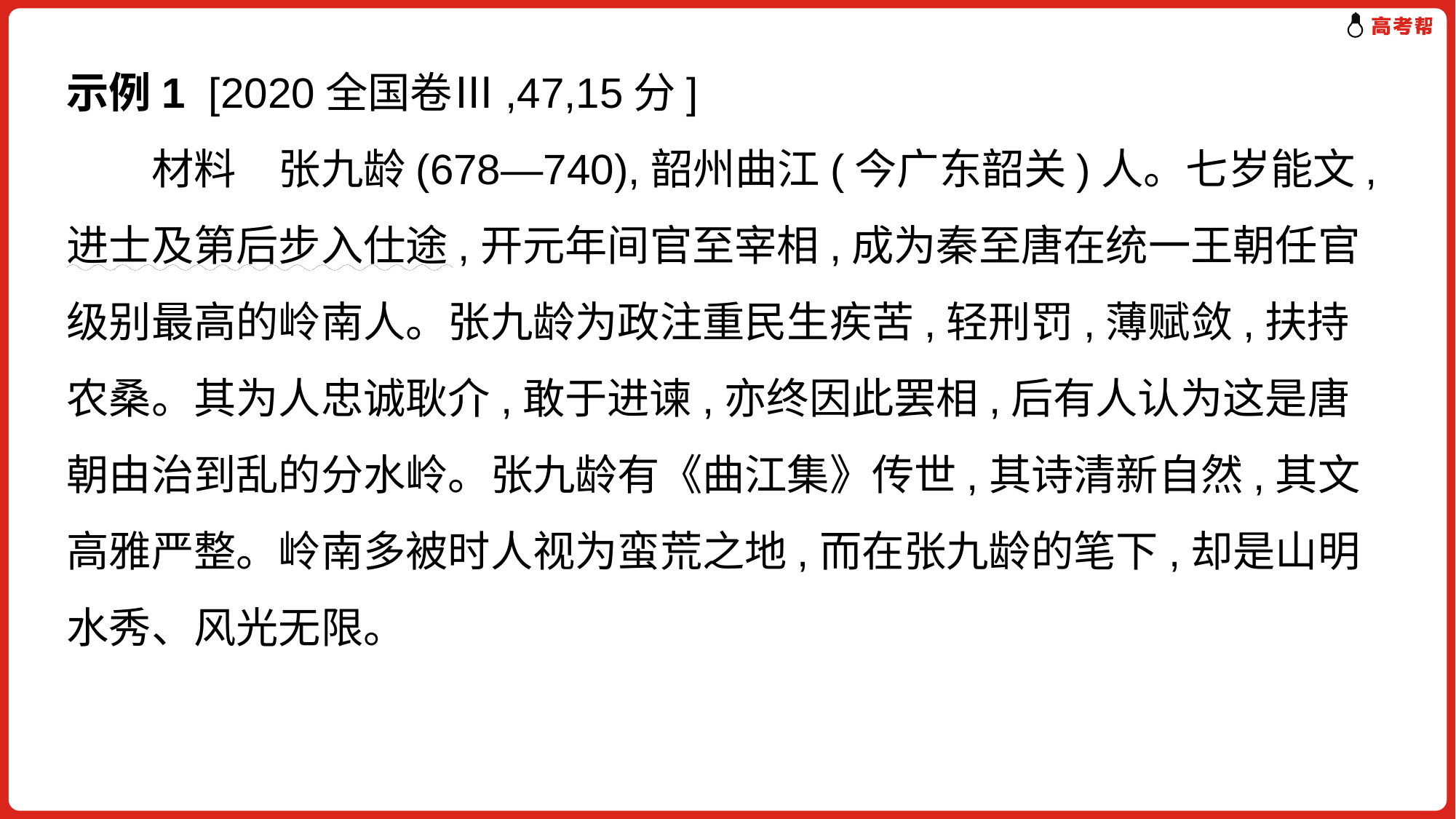

示例1  [2020全国卷Ⅲ,47,15分]
　　材料　张九龄(678—740),韶州曲江(今广东韶关)人。七岁能文,进士及第后步入仕途,开元年间官至宰相,成为秦至唐在统一王朝任官级别最高的岭南人。张九龄为政注重民生疾苦,轻刑罚,薄赋敛,扶持农桑。其为人忠诚耿介,敢于进谏,亦终因此罢相,后有人认为这是唐朝由治到乱的分水岭。张九龄有《曲江集》传世,其诗清新自然,其文高雅严整。岭南多被时人视为蛮荒之地,而在张九龄的笔下,却是山明水秀、风光无限。